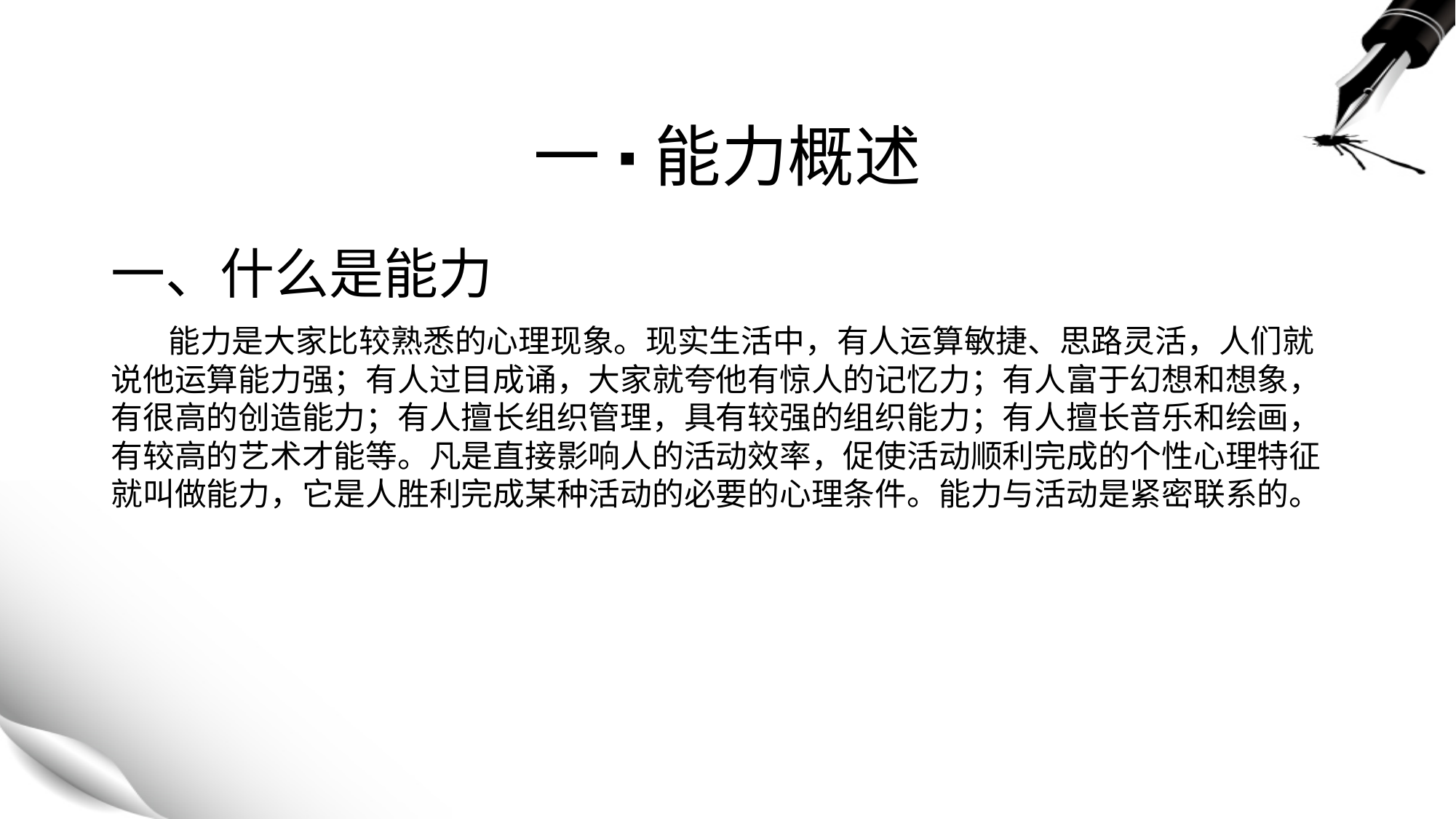

# 一·能力概述
一、什么是能力
       能力是大家比较熟悉的心理现象。现实生活中，有人运算敏捷、思路灵活，人们就说他运算能力强；有人过目成诵，大家就夸他有惊人的记忆力；有人富于幻想和想象，有很高的创造能力；有人擅长组织管理，具有较强的组织能力；有人擅长音乐和绘画，有较高的艺术才能等。凡是直接影响人的活动效率，促使活动顺利完成的个性心理特征就叫做能力，它是人胜利完成某种活动的必要的心理条件。能力与活动是紧密联系的。